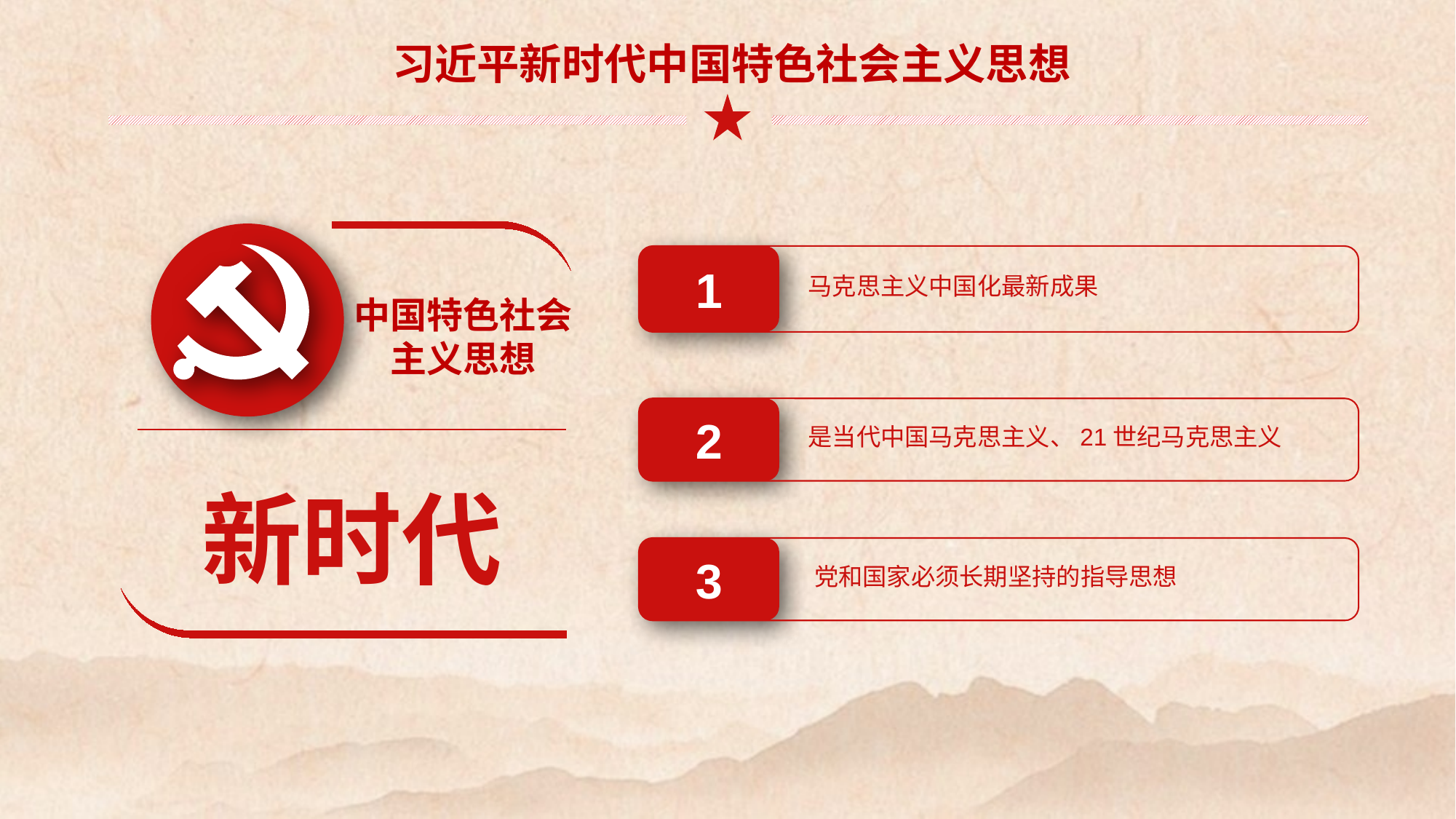

习近平新时代中国特色社会主义思想

中国特色社会
主义思想
新时代

1
马克思主义中国化最新成果

2
是当代中国马克思主义、21世纪马克思主义

3
党和国家必须长期坚持的指导思想